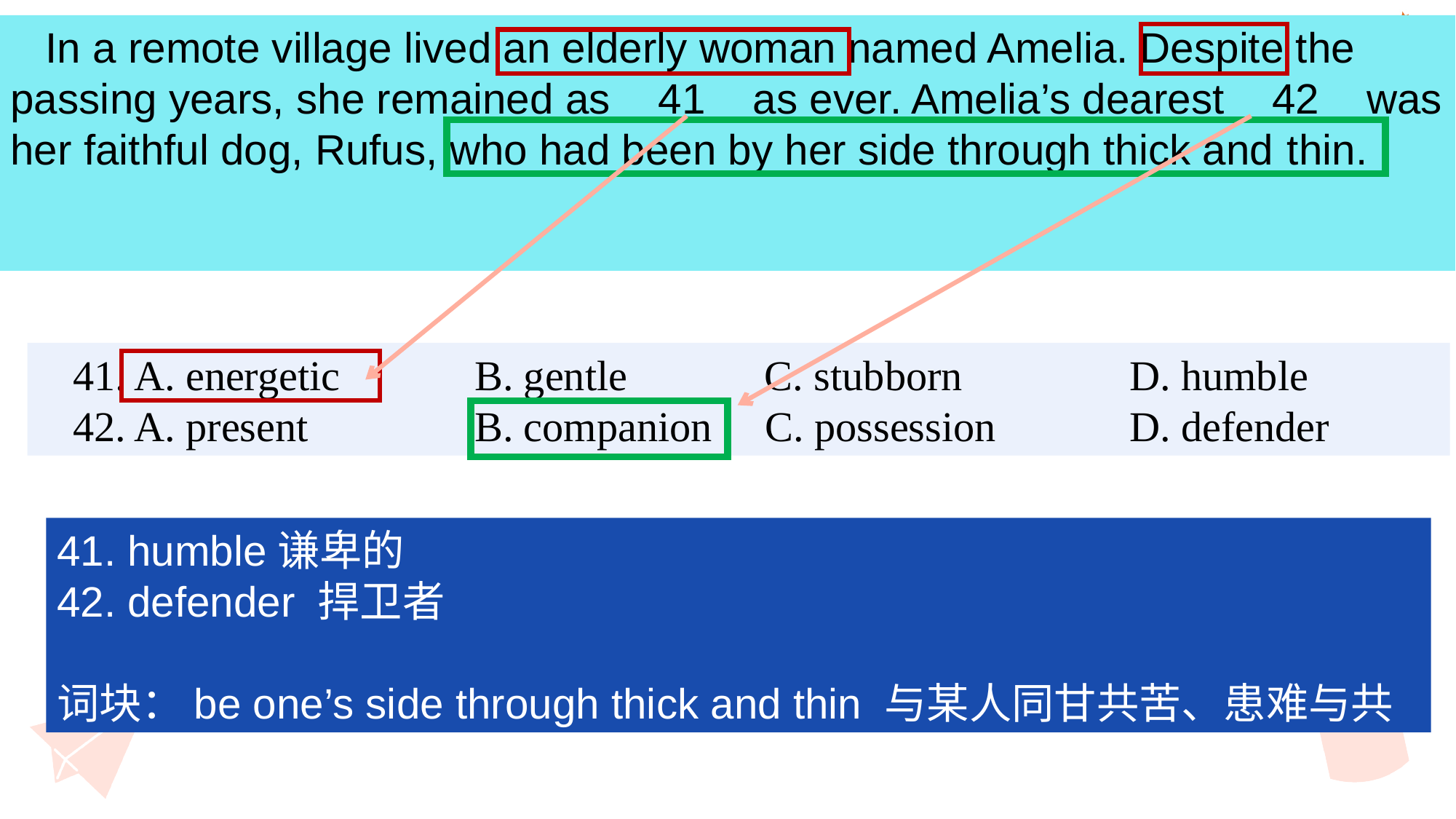

In a remote village lived an elderly woman named Amelia. Despite the passing years, she remained as    41    as ever. Amelia’s dearest    42    was her faithful dog, Rufus, who had been by her side through thick and thin.

41. A. energetic         	B. gentle             C. stubborn       	D. humble
42. A. present           	B. companion     C. possession         	D. defender

41. humble谦卑的
42. defender 捍卫者

词块：be one’s side through thick and thin 与某人同甘共苦、患难与共